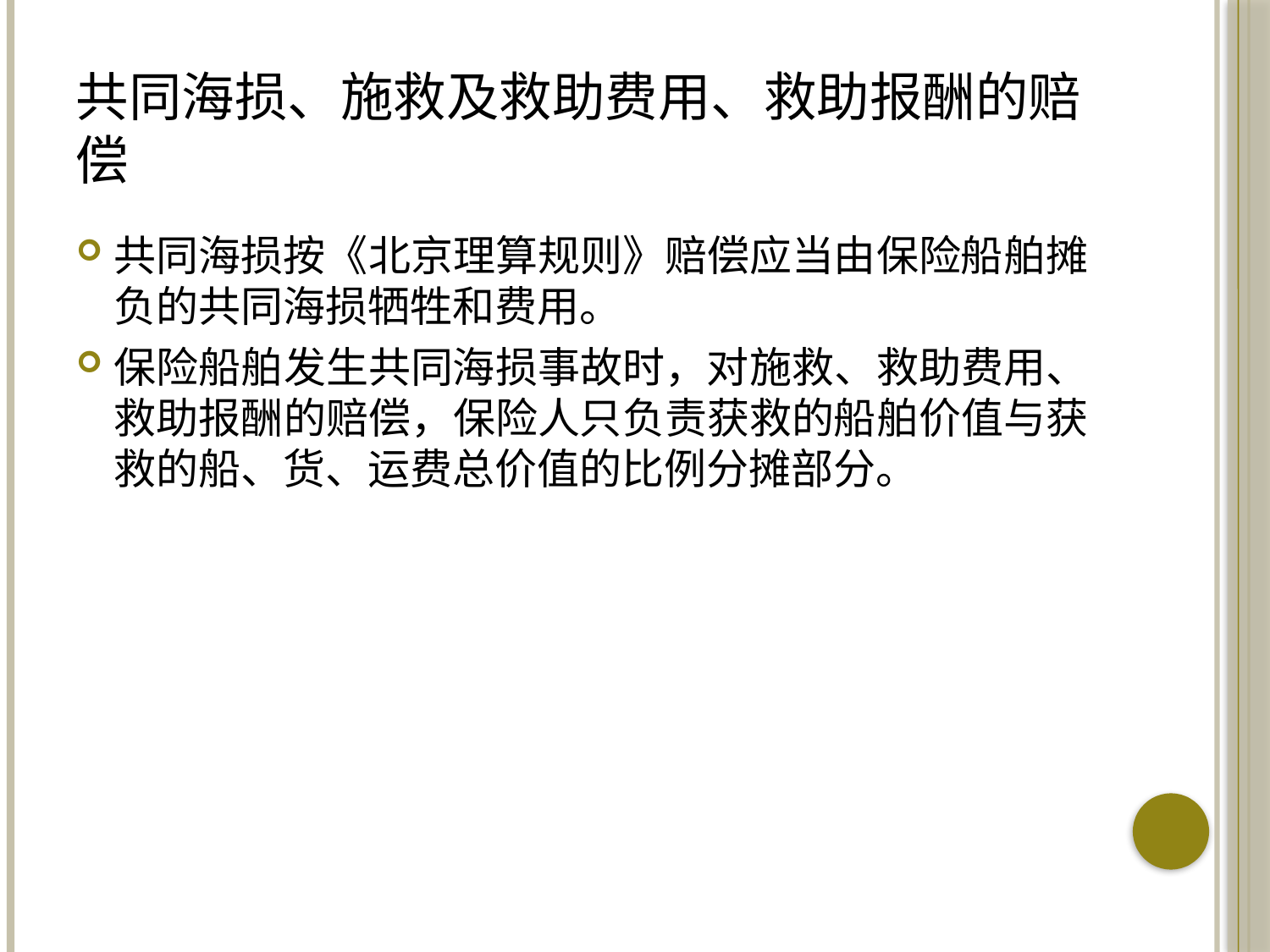

# 共同海损、施救及救助费用、救助报酬的赔偿
共同海损按《北京理算规则》赔偿应当由保险船舶摊负的共同海损牺牲和费用。
保险船舶发生共同海损事故时，对施救、救助费用、救助报酬的赔偿，保险人只负责获救的船舶价值与获救的船、货、运费总价值的比例分摊部分。